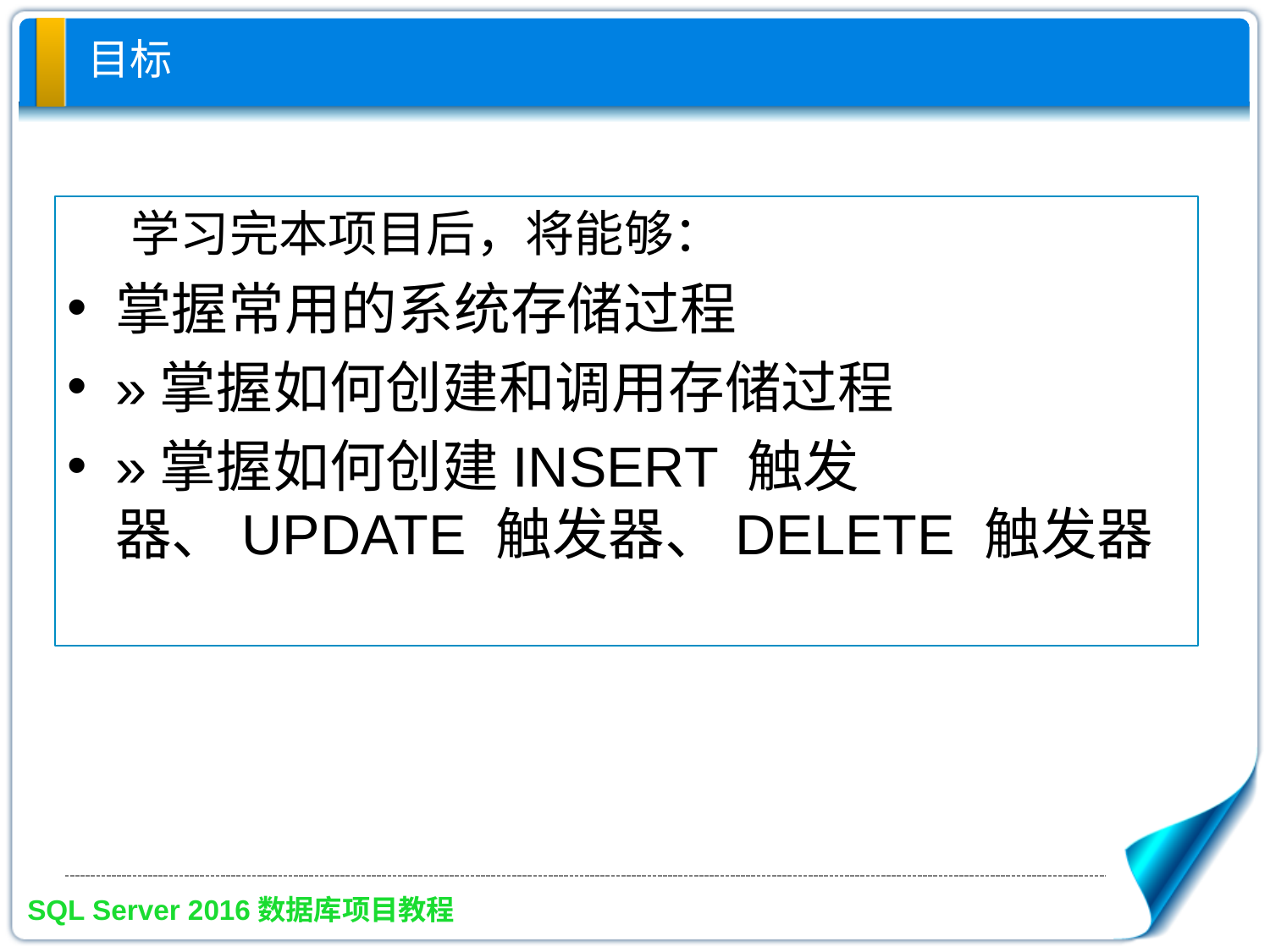

# 目标
学习完本项目后，将能够：
掌握常用的系统存储过程
»掌握如何创建和调用存储过程
»掌握如何创建INSERT 触发器、UPDATE 触发器、DELETE 触发器